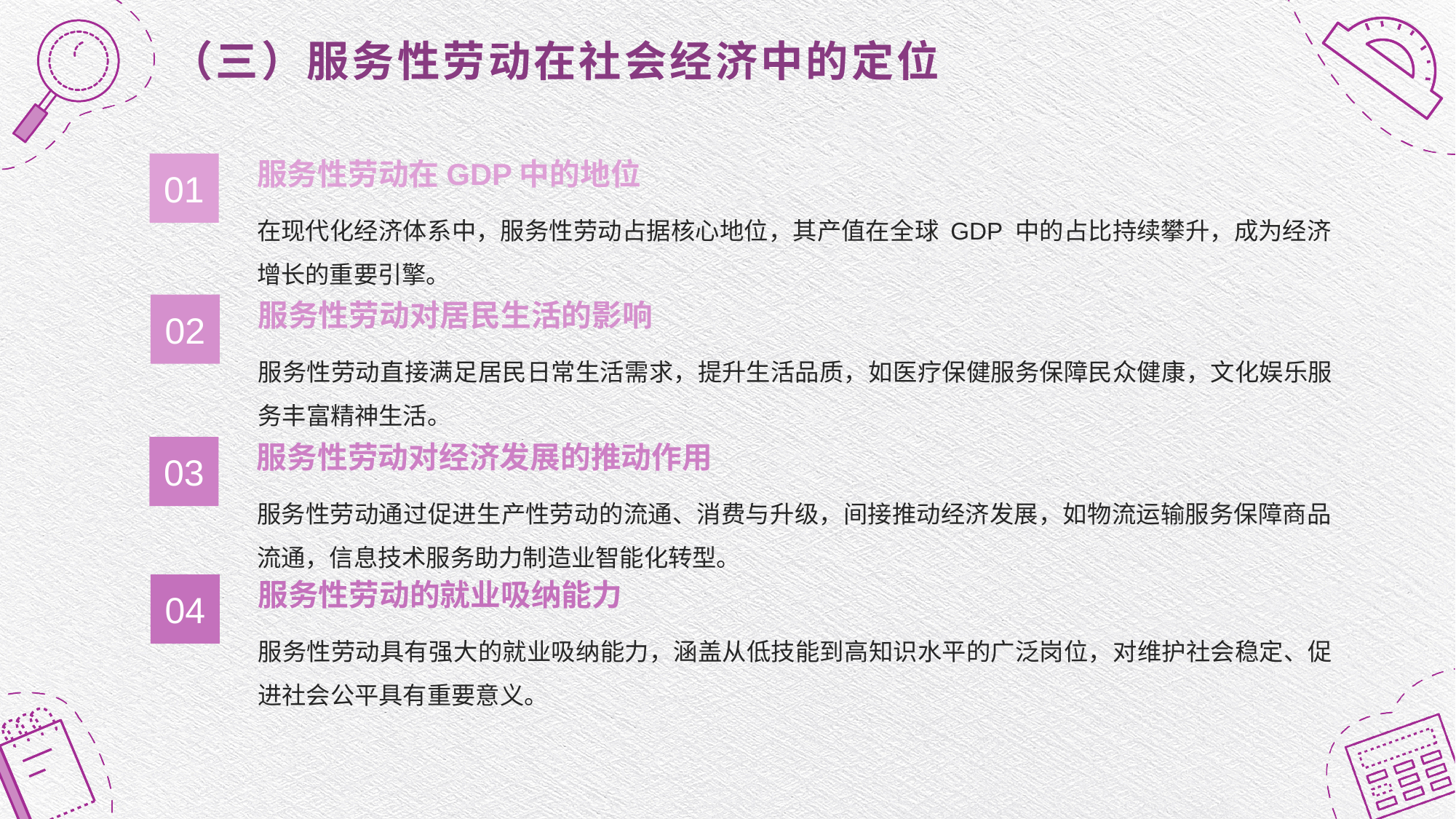

（三）服务性劳动在社会经济中的定位
服务性劳动在GDP中的地位
01
在现代化经济体系中，服务性劳动占据核心地位，其产值在全球 GDP 中的占比持续攀升，成为经济增长的重要引擎。
服务性劳动对居民生活的影响
02
服务性劳动直接满足居民日常生活需求，提升生活品质，如医疗保健服务保障民众健康，文化娱乐服务丰富精神生活。
服务性劳动对经济发展的推动作用
03
服务性劳动通过促进生产性劳动的流通、消费与升级，间接推动经济发展，如物流运输服务保障商品流通，信息技术服务助力制造业智能化转型。
服务性劳动的就业吸纳能力
04
服务性劳动具有强大的就业吸纳能力，涵盖从低技能到高知识水平的广泛岗位，对维护社会稳定、促进社会公平具有重要意义。